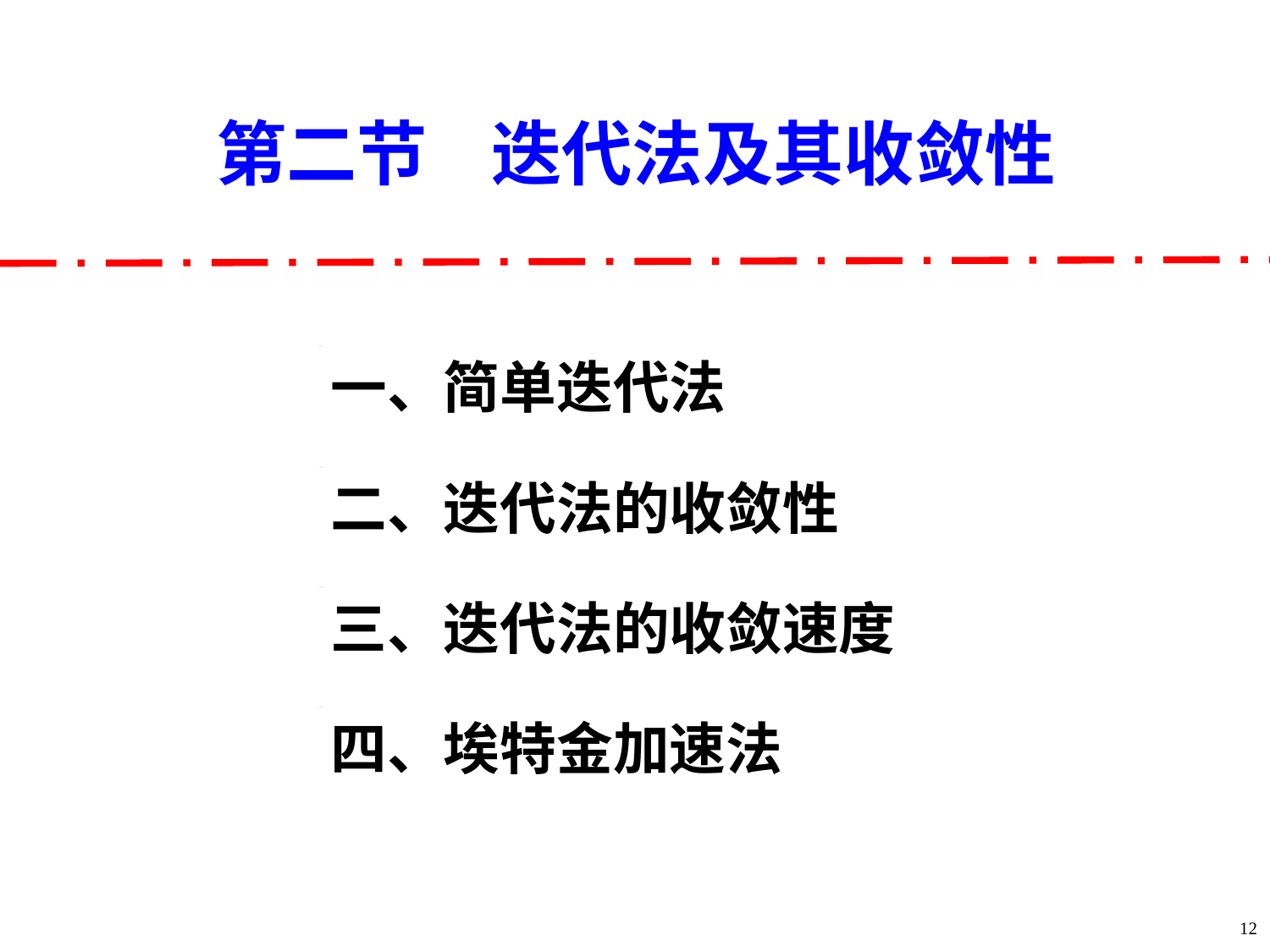

第二节    迭代法及其收敛性
一、简单迭代法
二、迭代法的收敛性
三、迭代法的收敛速度
四、埃特金加速法
12